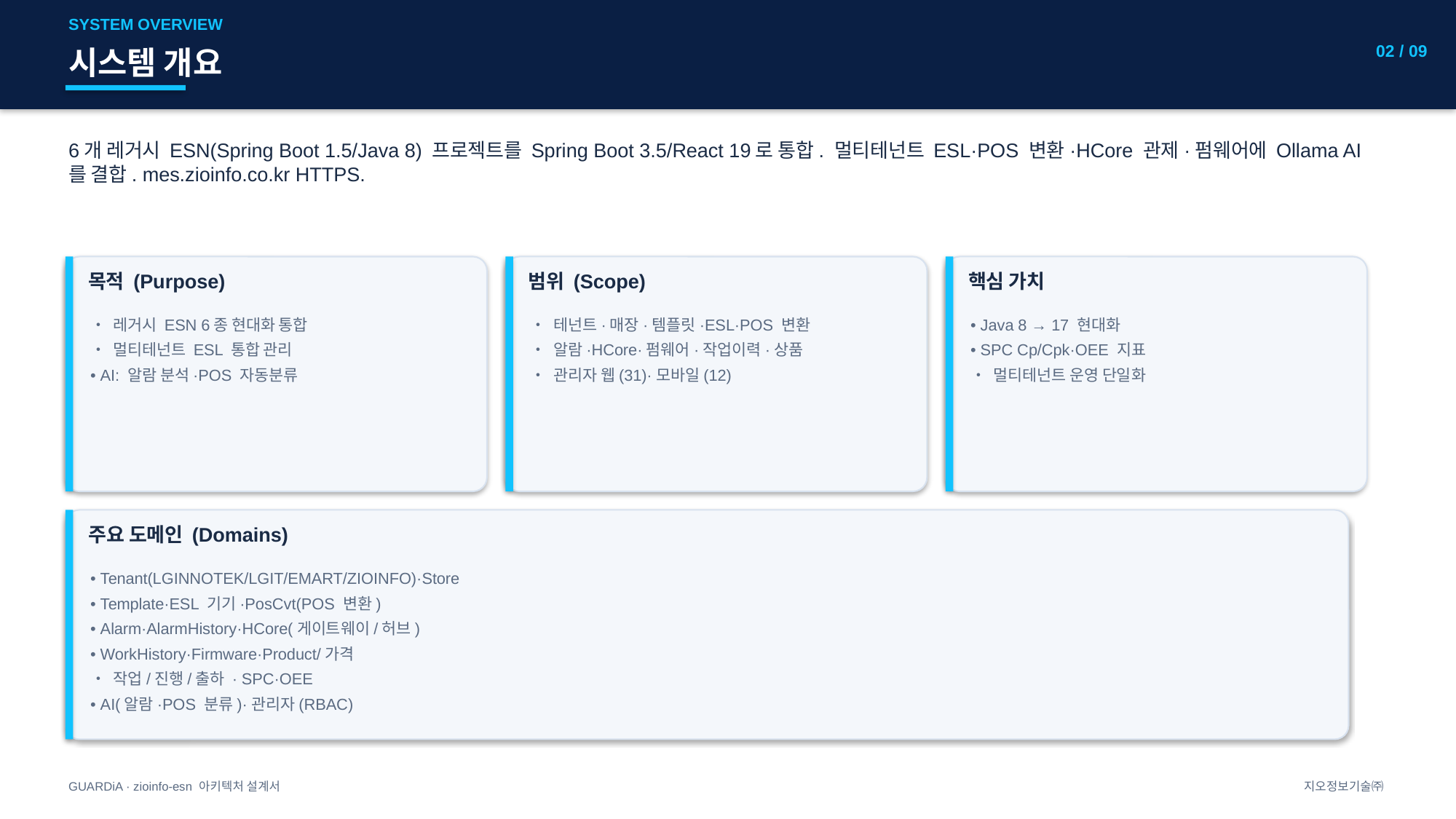

SYSTEM OVERVIEW
02 / 09
시스템 개요

6개 레거시 ESN(Spring Boot 1.5/Java 8) 프로젝트를 Spring Boot 3.5/React 19로 통합. 멀티테넌트 ESL·POS 변환·HCore 관제·펌웨어에 Ollama AI를 결합. mes.zioinfo.co.kr HTTPS.

목적 (Purpose)
범위 (Scope)
핵심 가치
• 레거시 ESN 6종 현대화 통합
• 멀티테넌트 ESL 통합 관리
• AI: 알람 분석·POS 자동분류
• 테넌트·매장·템플릿·ESL·POS 변환
• 알람·HCore·펌웨어·작업이력·상품
• 관리자 웹(31)·모바일(12)
• Java 8 → 17 현대화
• SPC Cp/Cpk·OEE 지표
• 멀티테넌트 운영 단일화

주요 도메인 (Domains)
• Tenant(LGINNOTEK/LGIT/EMART/ZIOINFO)·Store
• Template·ESL 기기·PosCvt(POS 변환)
• Alarm·AlarmHistory·HCore(게이트웨이/허브)
• WorkHistory·Firmware·Product/가격
• 작업/진행/출하 · SPC·OEE
• AI(알람·POS 분류)·관리자(RBAC)
GUARDiA · zioinfo-esn 아키텍처 설계서
지오정보기술㈜